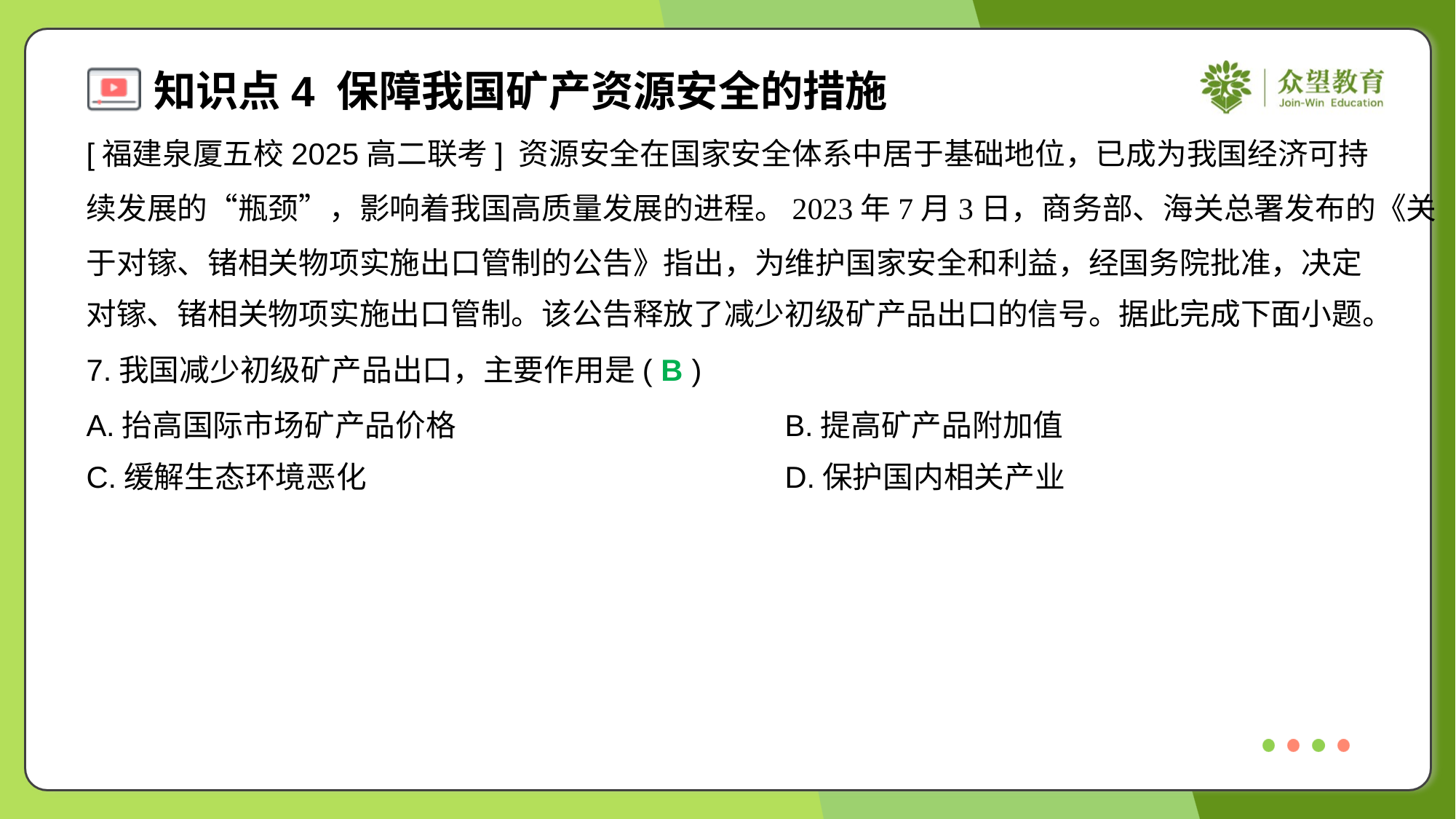

[福建泉厦五校2025高二联考] 资源安全在国家安全体系中居于基础地位，已成为我国经济可持
续发展的“瓶颈”，影响着我国高质量发展的进程。2023年7月3日，商务部、海关总署发布的《关
于对镓、锗相关物项实施出口管制的公告》指出，为维护国家安全和利益，经国务院批准，决定
对镓、锗相关物项实施出口管制。该公告释放了减少初级矿产品出口的信号。据此完成下面小题。
7.我国减少初级矿产品出口，主要作用是(     )
B
A.抬高国际市场矿产品价格	B.提高矿产品附加值
C.缓解生态环境恶化	D.保护国内相关产业